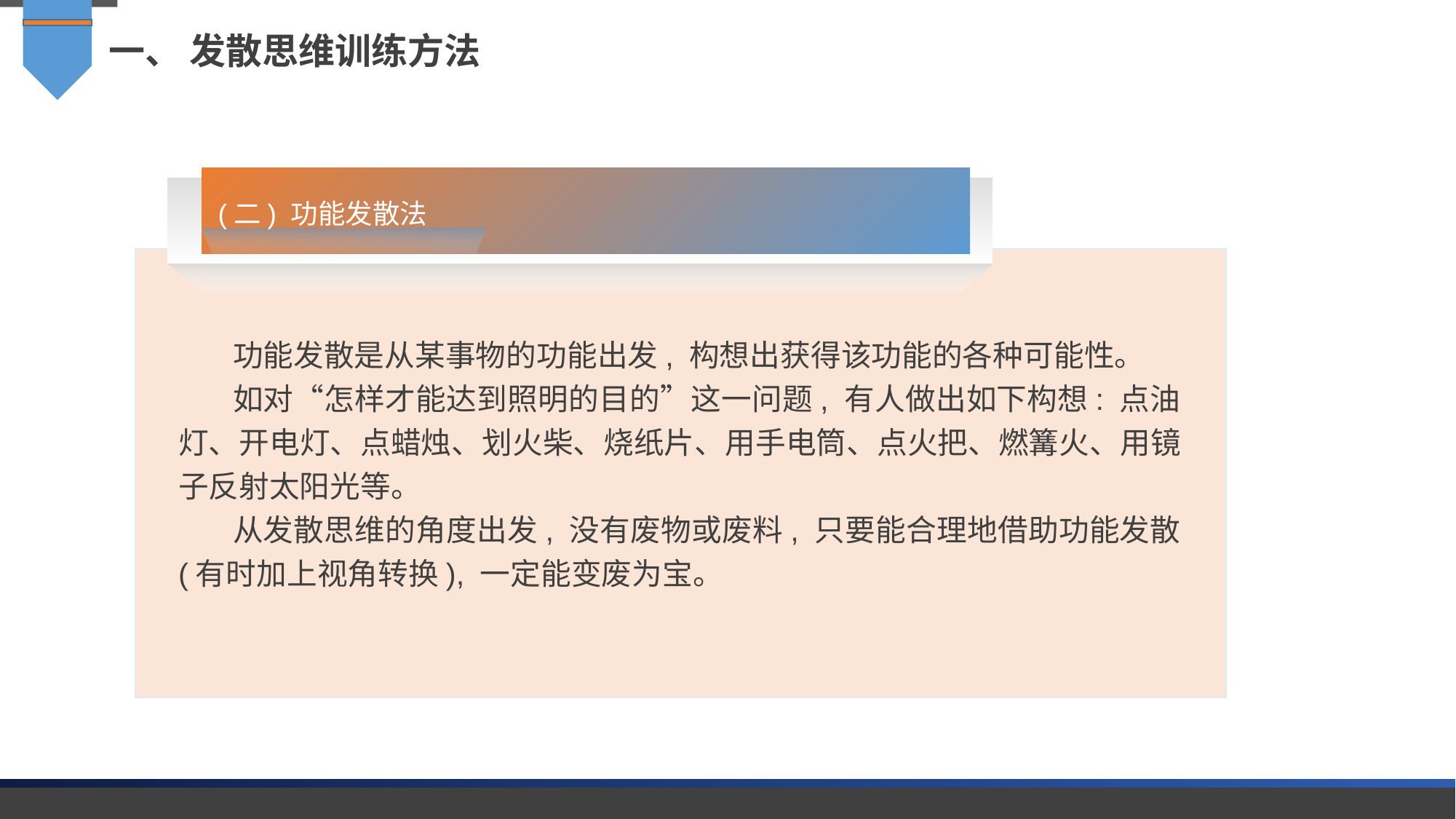

一、 发散思维训练方法

(二) 功能发散法

功能发散是从某事物的功能出发, 构想出获得该功能的各种可能性。
如对“怎样才能达到照明的目的”这一问题, 有人做出如下构想: 点油灯、开电灯、点蜡烛、划火柴、烧纸片、用手电筒、点火把、燃篝火、用镜子反射太阳光等。
从发散思维的角度出发, 没有废物或废料, 只要能合理地借助功能发散 (有时加上视角转换), 一定能变废为宝。